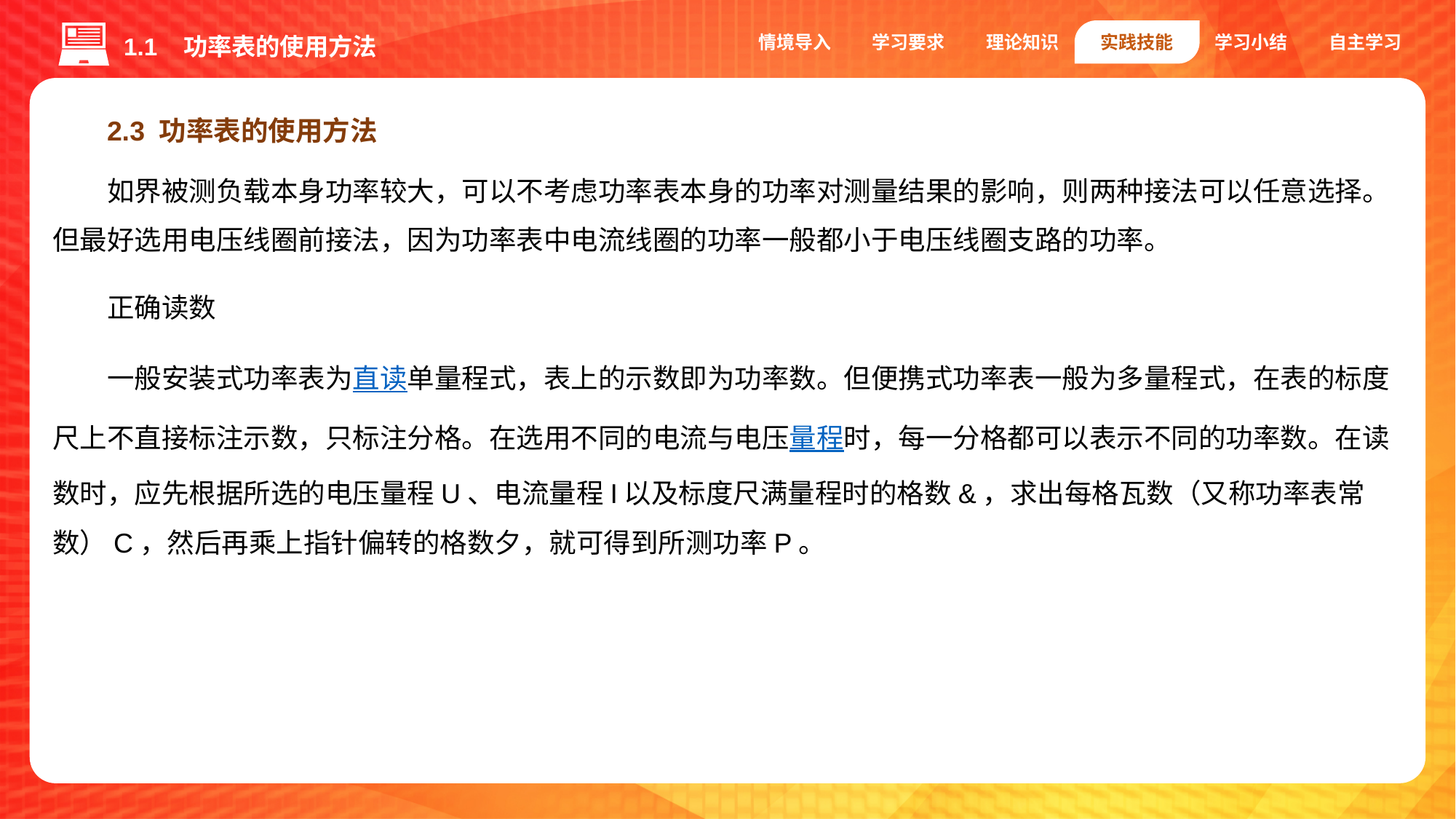

情境导入
学习要求
理论知识
实践技能
学习小结
自主学习

1.1   功率表的使用方法

2.3 功率表的使用方法
如界被测负载本身功率较大，可以不考虑功率表本身的功率对测量结果的影响，则两种接法可以任意选择。但最好选用电压线圈前接法，因为功率表中电流线圈的功率一般都小于电压线圈支路的功率。
正确读数
一般安装式功率表为直读单量程式，表上的示数即为功率数。但便携式功率表一般为多量程式，在表的标度尺上不直接标注示数，只标注分格。在选用不同的电流与电压量程时，每一分格都可以表示不同的功率数。在读数时，应先根据所选的电压量程U、电流量程I以及标度尺满量程时的格数&，求出每格瓦数（又称功率表常数）C，然后再乘上指针偏转的格数夕，就可得到所测功率P。